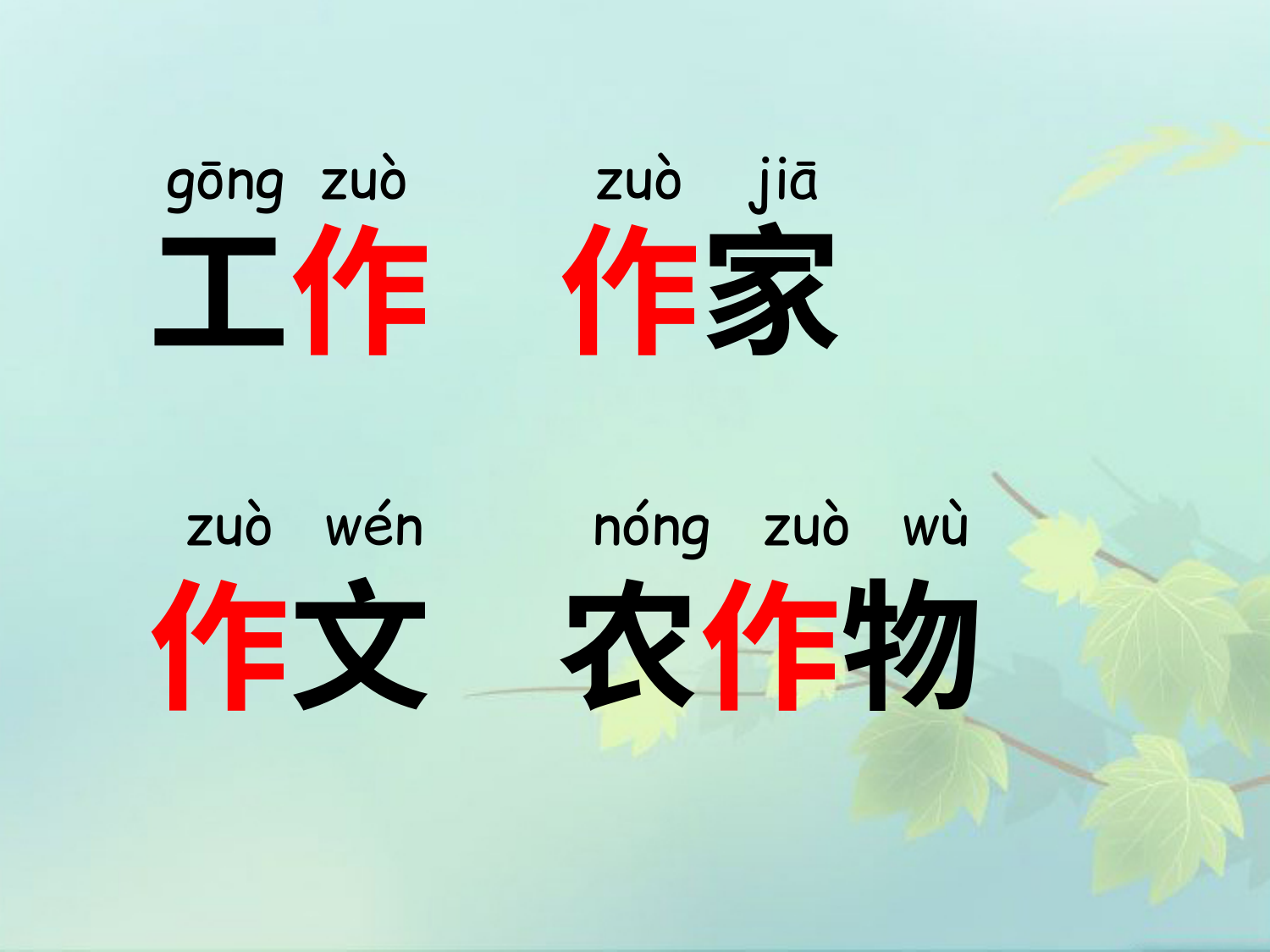

gōng  zuò           zuò    jiā
工作    作家

作文    农作物
zuò   wén          nóng   zuò   wù